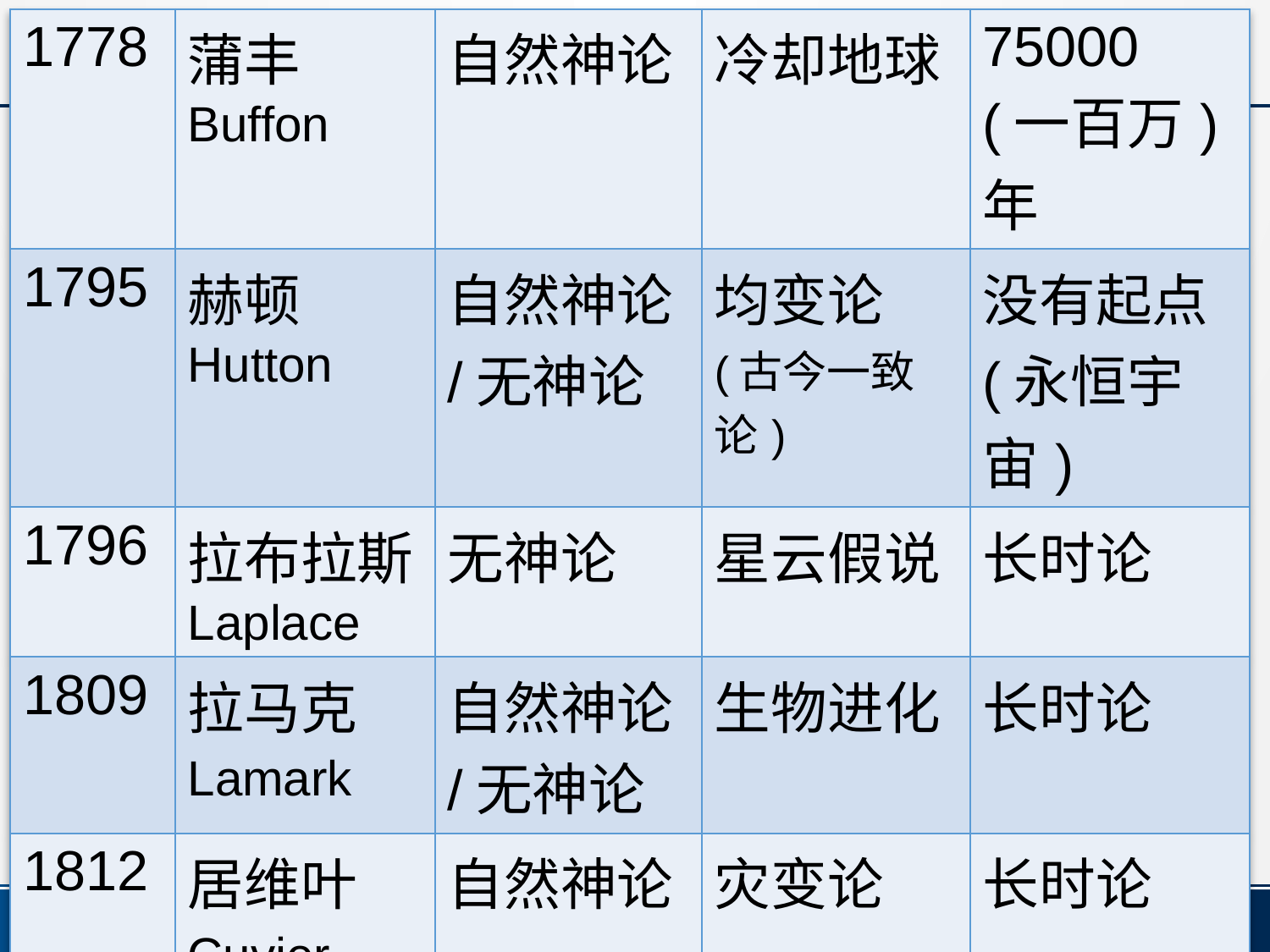

| 1778 | 蒲丰 Buffon | 自然神论 | 冷却地球 | 75000 (一百万)年 |
| --- | --- | --- | --- | --- |
| 1795 | 赫顿 Hutton | 自然神论/无神论 | 均变论 (古今一致论) | 没有起点(永恒宇宙) |
| 1796 | 拉布拉斯 Laplace | 无神论 | 星云假说 | 长时论 |
| 1809 | 拉马克 Lamark | 自然神论/无神论 | 生物进化 | 长时论 |
| 1812 | 居维叶 Cuvier | 自然神论 | 灾变论 | 长时论 |
| 1833 | 莱尔 Lyell | 自然神论 | 均变论 (古今一致论) | 长时论 |